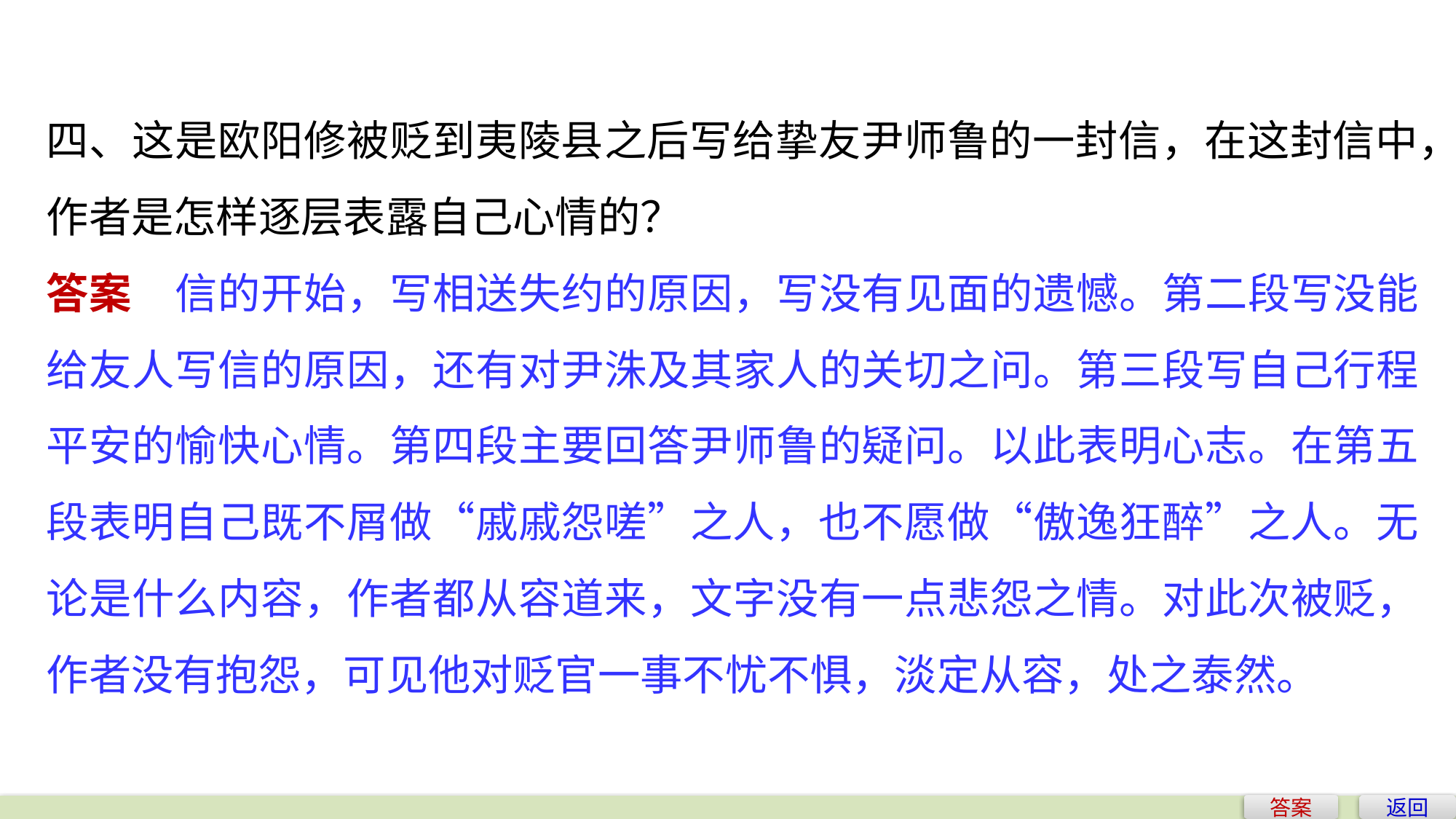

四、这是欧阳修被贬到夷陵县之后写给挚友尹师鲁的一封信，在这封信中，作者是怎样逐层表露自己心情的？
答案　信的开始，写相送失约的原因，写没有见面的遗憾。第二段写没能给友人写信的原因，还有对尹洙及其家人的关切之问。第三段写自己行程平安的愉快心情。第四段主要回答尹师鲁的疑问。以此表明心志。在第五段表明自己既不屑做“戚戚怨嗟”之人，也不愿做“傲逸狂醉”之人。无论是什么内容，作者都从容道来，文字没有一点悲怨之情。对此次被贬，作者没有抱怨，可见他对贬官一事不忧不惧，淡定从容，处之泰然。
答案
返回